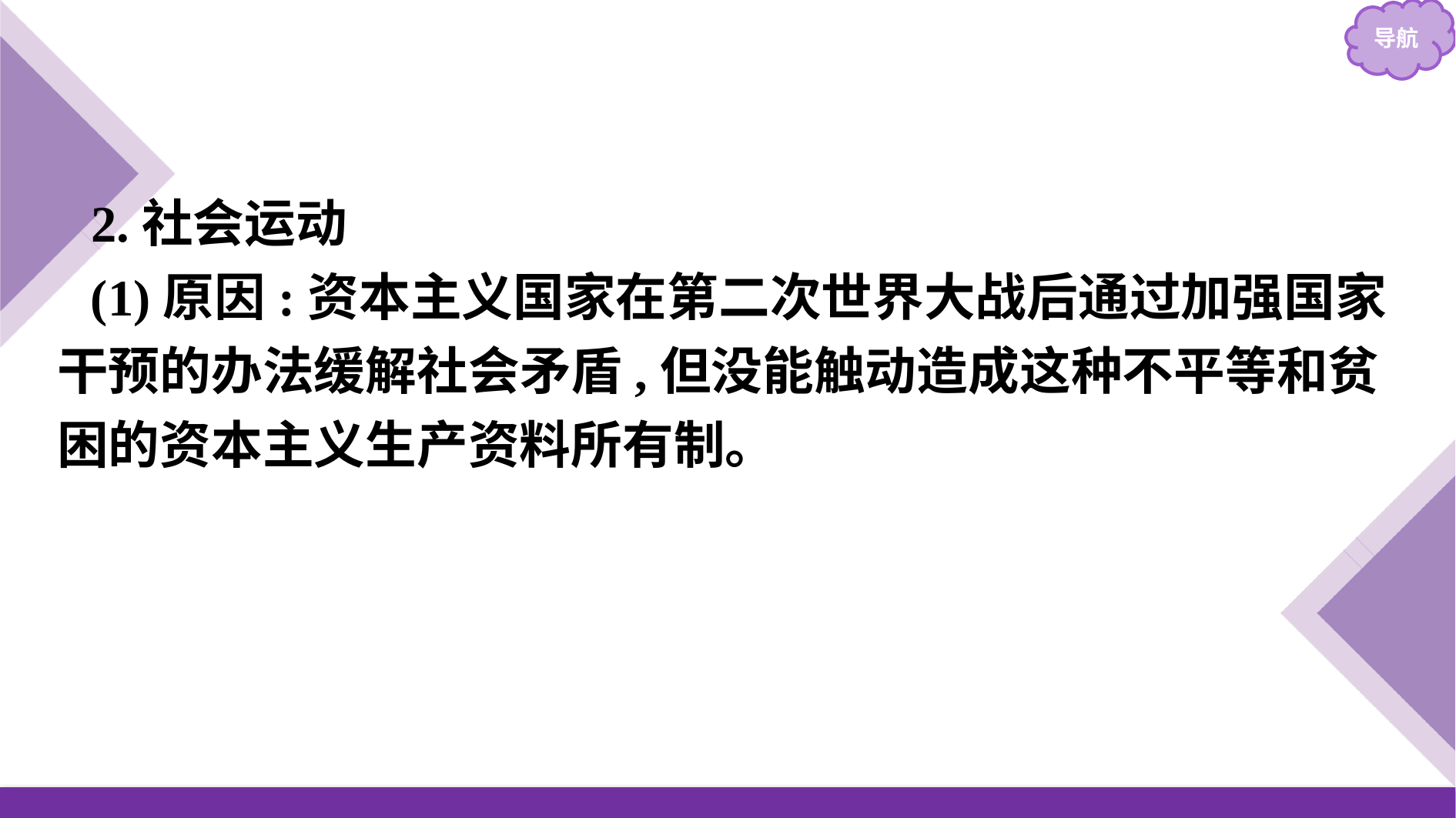

2.社会运动
(1)原因:资本主义国家在第二次世界大战后通过加强国家干预的办法缓解社会矛盾,但没能触动造成这种不平等和贫困的资本主义生产资料所有制。